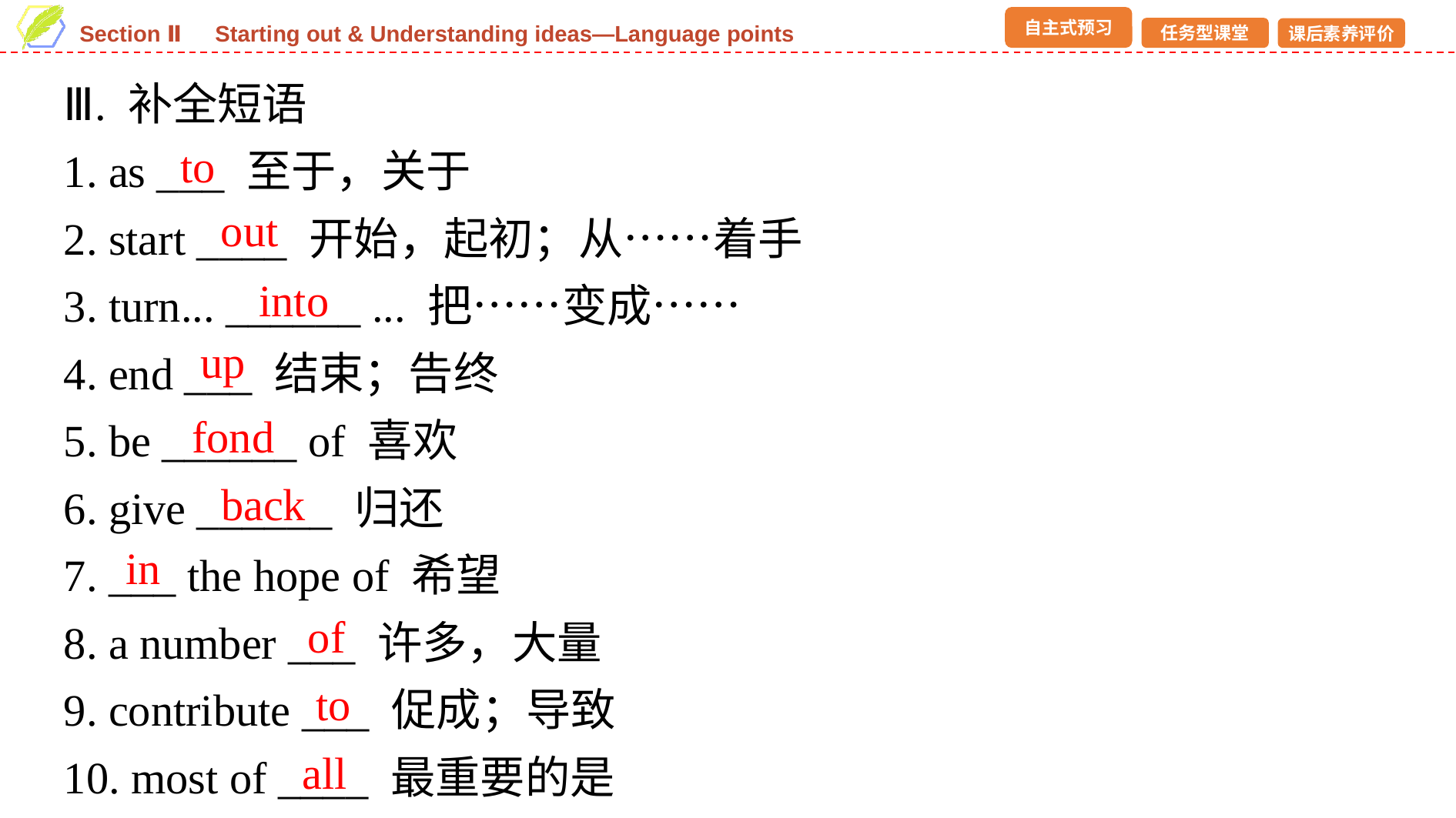

Ⅲ. 补全短语
1. as ___ 至于，关于
2. start ____ 开始，起初；从……着手
3. turn... ______ ... 把……变成……
4. end ___ 结束；告终
5. be ______ of 喜欢
6. give ______ 归还
7. ___ the hope of 希望
8. a number ___ 许多，大量
9. contribute ___ 促成；导致
10. most of ____ 最重要的是
to
out
into
up
fond
back
in
of
to
all